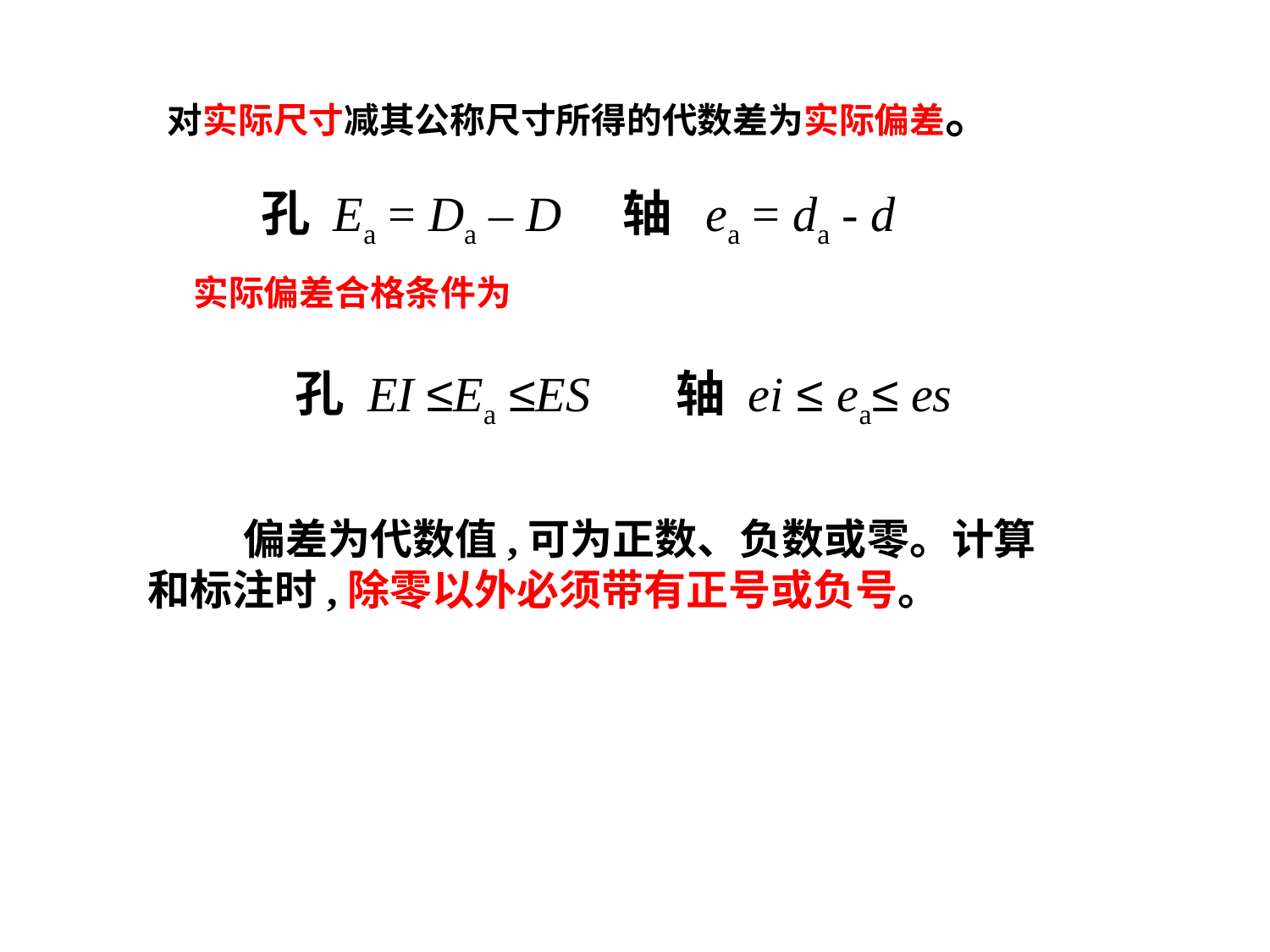

9
对实际尺寸减其公称尺寸所得的代数差为实际偏差。
孔 Ea = Da – D    轴  ea = da - d
实际偏差合格条件为
孔 EI ≤Ea ≤ES      轴 ei ≤ ea≤ es
         偏差为代数值,可为正数、负数或零。计算和标注时,除零以外必须带有正号或负号。